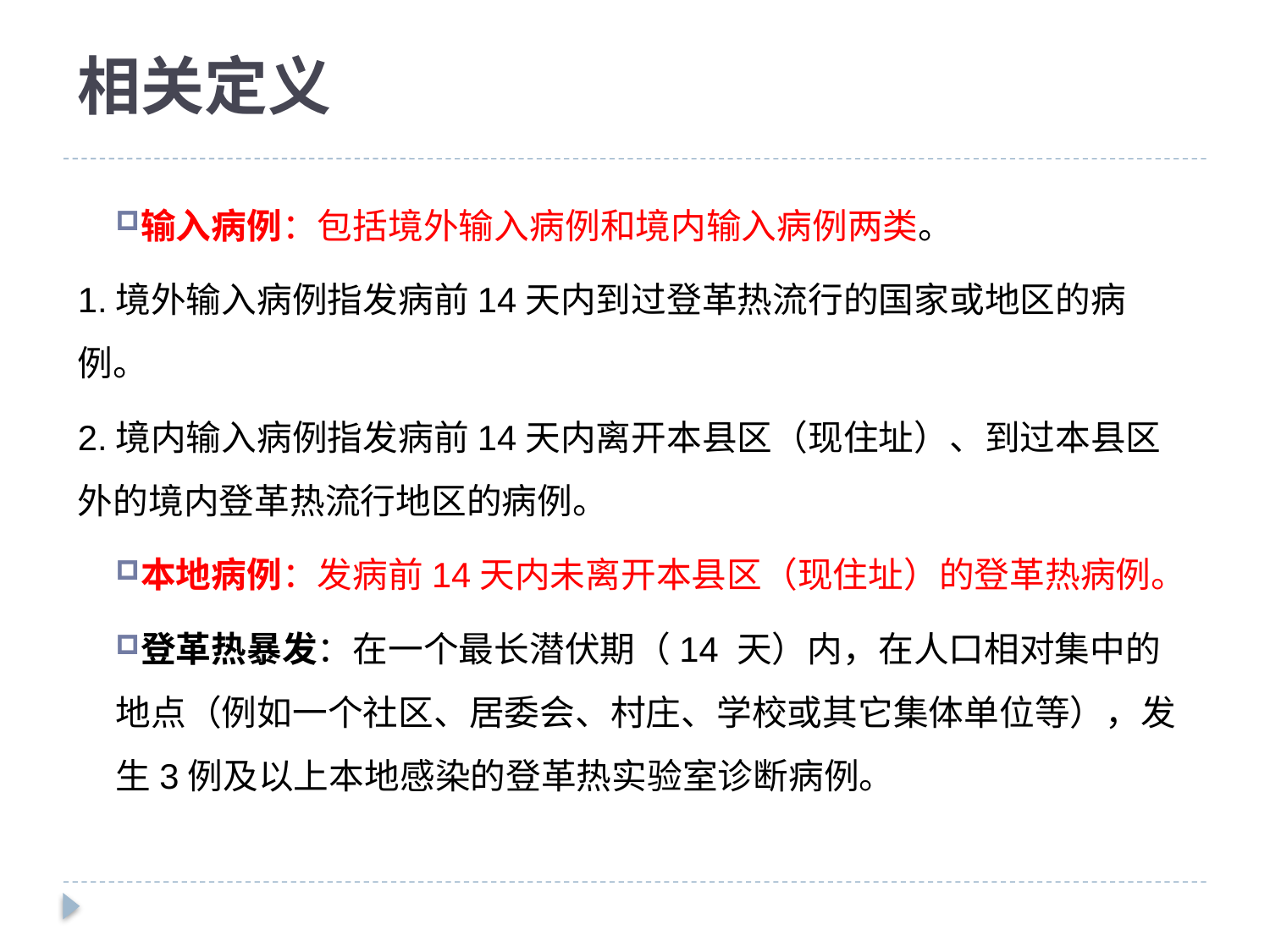

# 相关定义
输入病例：包括境外输入病例和境内输入病例两类。
1.境外输入病例指发病前14天内到过登革热流行的国家或地区的病例。
2.境内输入病例指发病前14天内离开本县区（现住址）、到过本县区外的境内登革热流行地区的病例。
本地病例：发病前14天内未离开本县区（现住址）的登革热病例。
登革热暴发：在一个最长潜伏期（14 天）内，在人口相对集中的地点（例如一个社区、居委会、村庄、学校或其它集体单位等），发生3例及以上本地感染的登革热实验室诊断病例。